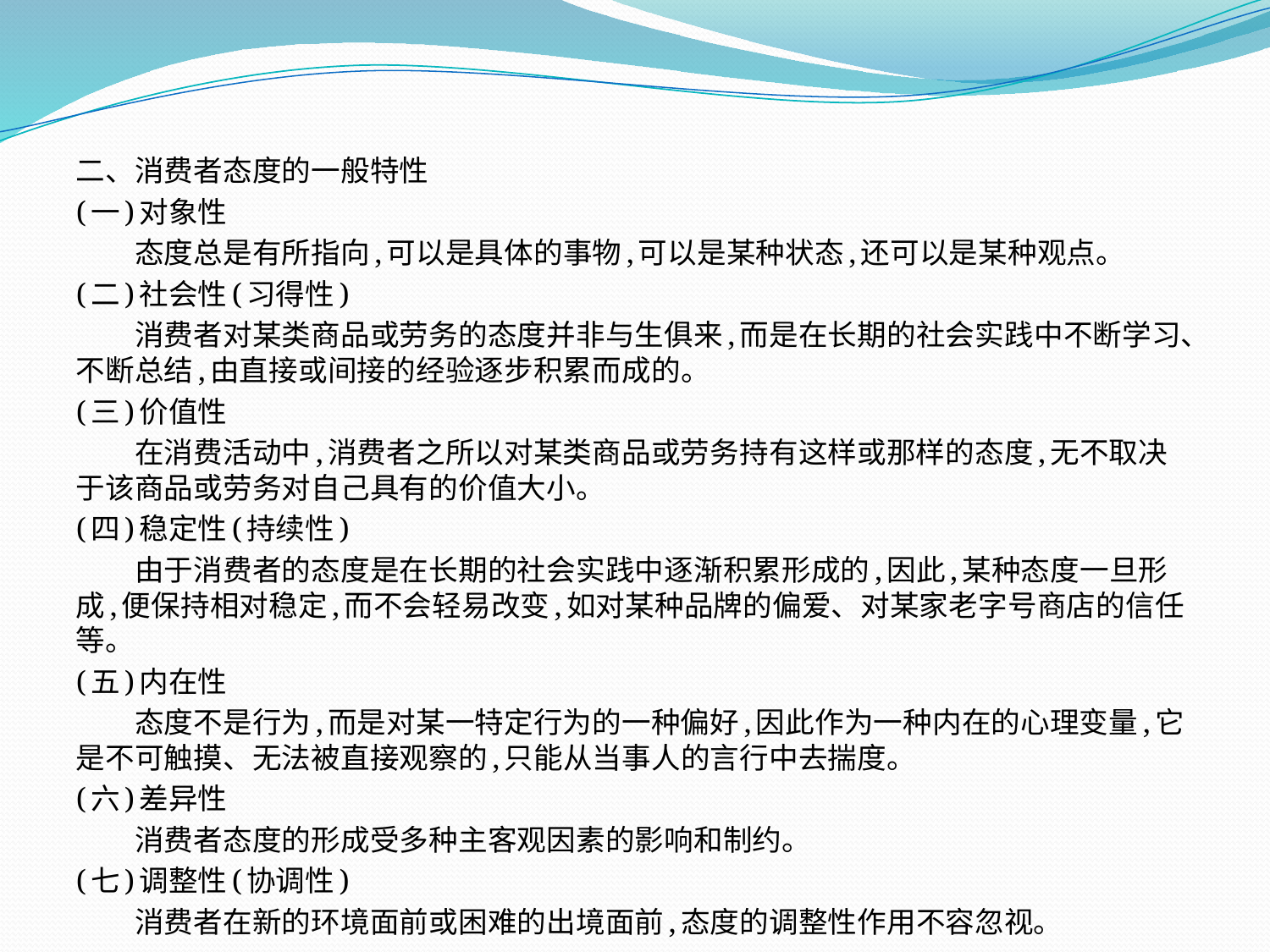

二、消费者态度的一般特性
(一)对象性
　　态度总是有所指向,可以是具体的事物,可以是某种状态,还可以是某种观点。
(二)社会性(习得性)
　　消费者对某类商品或劳务的态度并非与生俱来,而是在长期的社会实践中不断学习、不断总结,由直接或间接的经验逐步积累而成的。
(三)价值性
　　在消费活动中,消费者之所以对某类商品或劳务持有这样或那样的态度,无不取决于该商品或劳务对自己具有的价值大小。
(四)稳定性(持续性)
　　由于消费者的态度是在长期的社会实践中逐渐积累形成的,因此,某种态度一旦形成,便保持相对稳定,而不会轻易改变,如对某种品牌的偏爱、对某家老字号商店的信任等。
(五)内在性
　　态度不是行为,而是对某一特定行为的一种偏好,因此作为一种内在的心理变量,它是不可触摸、无法被直接观察的,只能从当事人的言行中去揣度。
(六)差异性
　　消费者态度的形成受多种主客观因素的影响和制约。
(七)调整性(协调性)
　　消费者在新的环境面前或困难的出境面前,态度的调整性作用不容忽视。